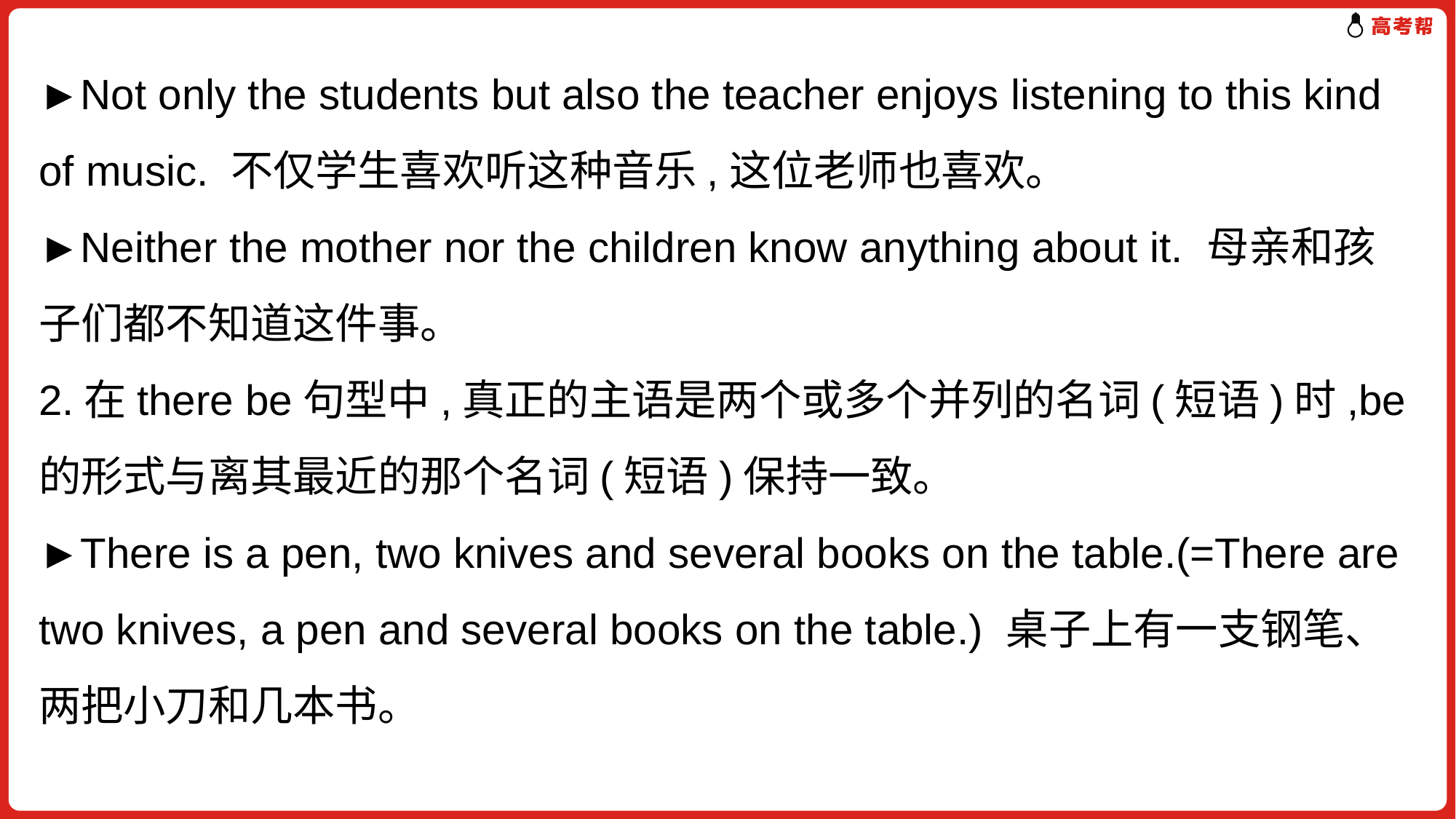

►Not only the students but also the teacher enjoys listening to this kind of music. 不仅学生喜欢听这种音乐,这位老师也喜欢。
►Neither the mother nor the children know anything about it. 母亲和孩子们都不知道这件事。
2.在there be句型中,真正的主语是两个或多个并列的名词(短语)时,be 的形式与离其最近的那个名词(短语)保持一致。
►There is a pen, two knives and several books on the table.(=There are two knives, a pen and several books on the table.) 桌子上有一支钢笔、两把小刀和几本书。